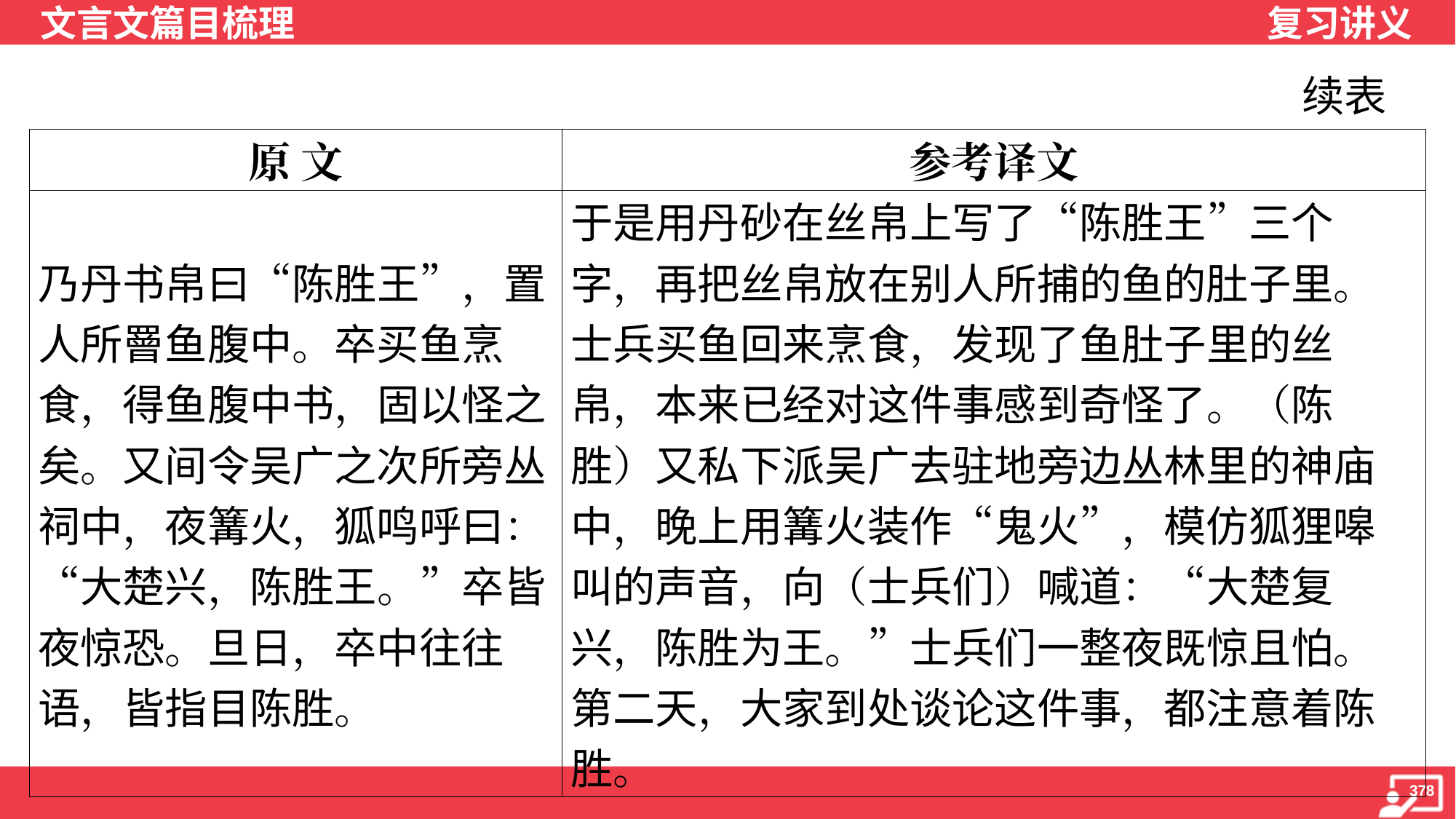

续表
| 原 文 | 参考译文 |
| --- | --- |
| 乃丹书帛曰“陈胜王”，置人所罾鱼腹中。卒买鱼烹食，得鱼腹中书，固以怪之矣。又间令吴广之次所旁丛祠中，夜篝火，狐鸣呼曰：“大楚兴，陈胜王。”卒皆夜惊恐。旦日，卒中往往语，皆指目陈胜。 | 于是用丹砂在丝帛上写了“陈胜王”三个字，再把丝帛放在别人所捕的鱼的肚子里。士兵买鱼回来烹食，发现了鱼肚子里的丝帛，本来已经对这件事感到奇怪了。（陈胜）又私下派吴广去驻地旁边丛林里的神庙中，晚上用篝火装作“鬼火”，模仿狐狸嗥叫的声音，向（士兵们）喊道：“大楚复兴，陈胜为王。”士兵们一整夜既惊且怕。第二天，大家到处谈论这件事，都注意着陈胜。 |